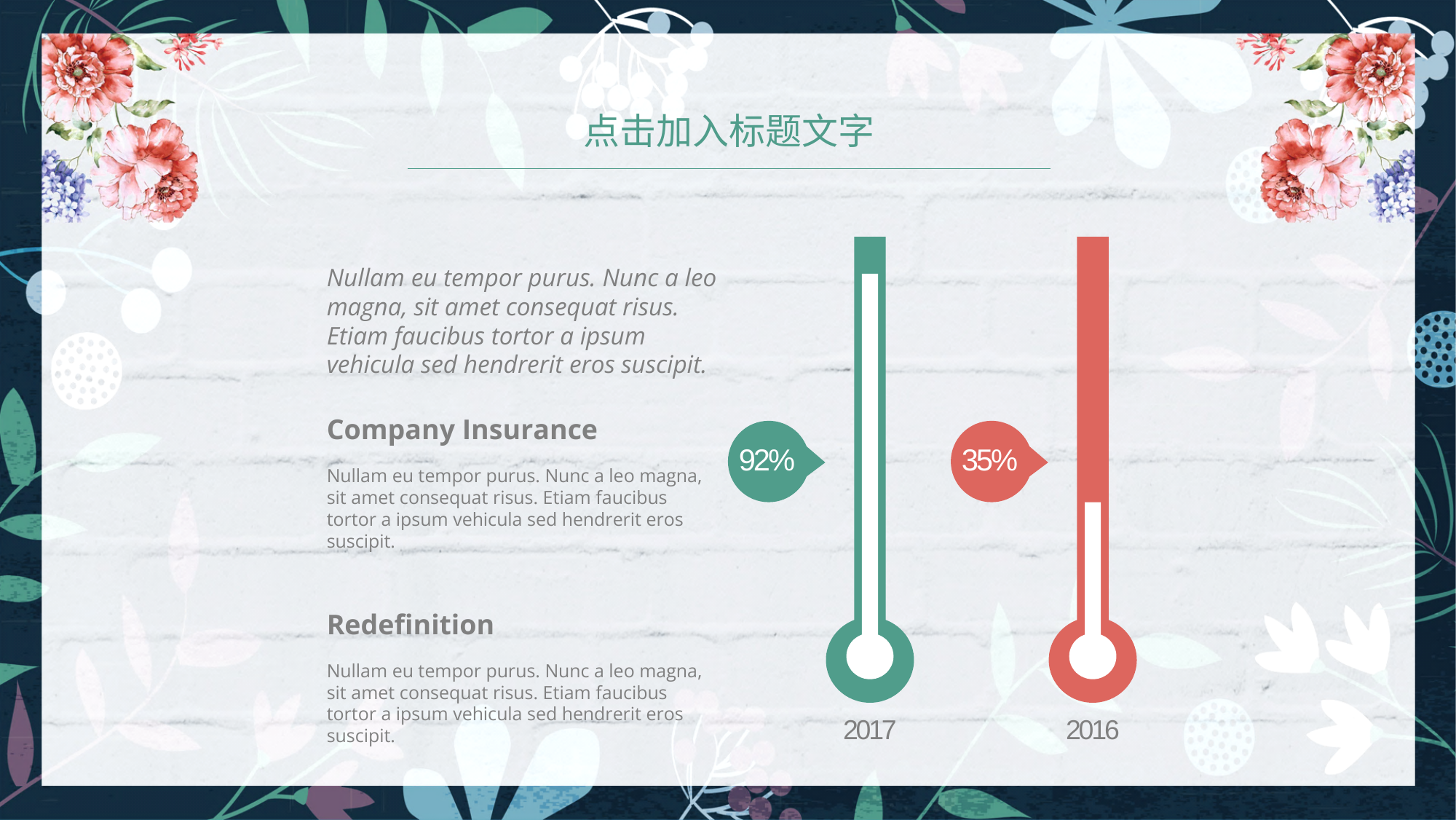

点击加入标题文字

Nullam eu tempor purus. Nunc a leo magna, sit amet consequat risus. Etiam faucibus tortor a ipsum vehicula sed hendrerit eros suscipit.

Company Insurance

Nullam eu tempor purus. Nunc a leo magna, sit amet consequat risus. Etiam faucibus tortor a ipsum vehicula sed hendrerit eros suscipit.

35%
92%

Redefinition

Nullam eu tempor purus. Nunc a leo magna, sit amet consequat risus. Etiam faucibus tortor a ipsum vehicula sed hendrerit eros suscipit.
2016
2017